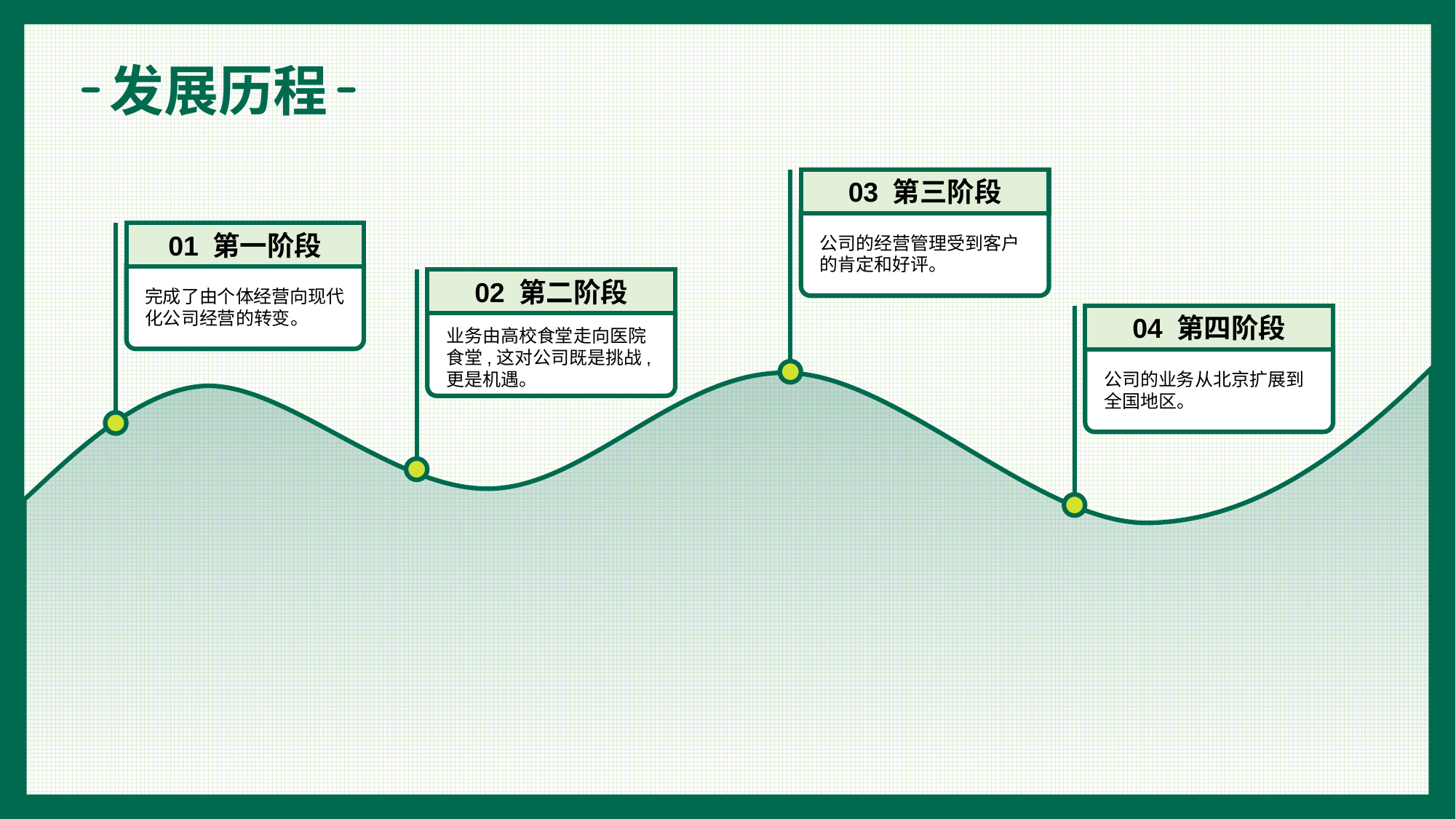

发展历程
03 第三阶段

01 第一阶段
公司的经营管理受到客户的肯定和好评。

02 第二阶段
完成了由个体经营向现代化公司经营的转变。
04 第四阶段

业务由高校食堂走向医院食堂,这对公司既是挑战,更是机遇。

公司的业务从北京扩展到全国地区。